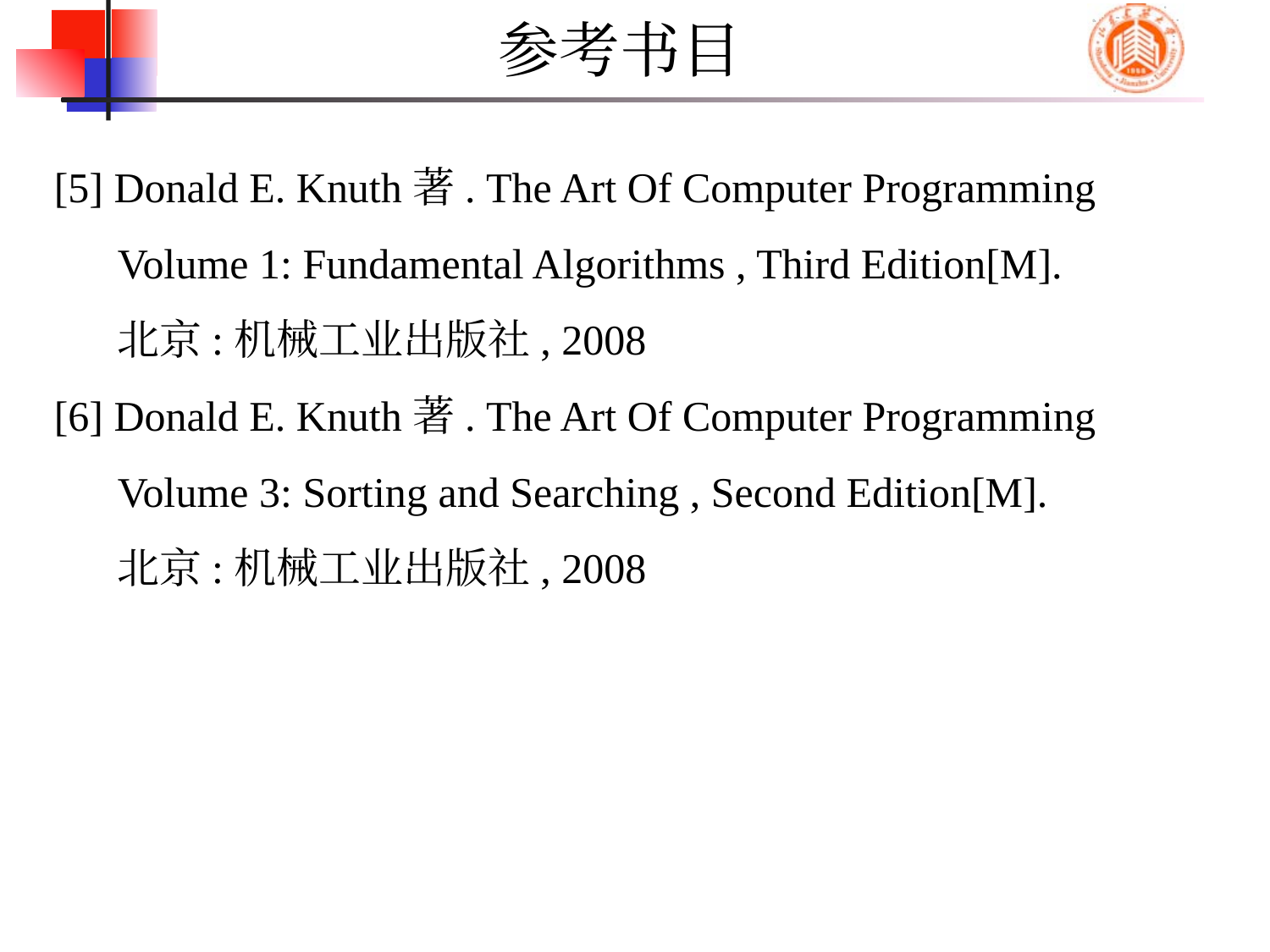

# 参考书目
[5] Donald E. Knuth著. The Art Of Computer Programming
      Volume 1: Fundamental Algorithms , Third Edition[M].
     北京:机械工业出版社, 2008
[6] Donald E. Knuth著. The Art Of Computer Programming
      Volume 3: Sorting and Searching , Second Edition[M].
     北京:机械工业出版社, 2008